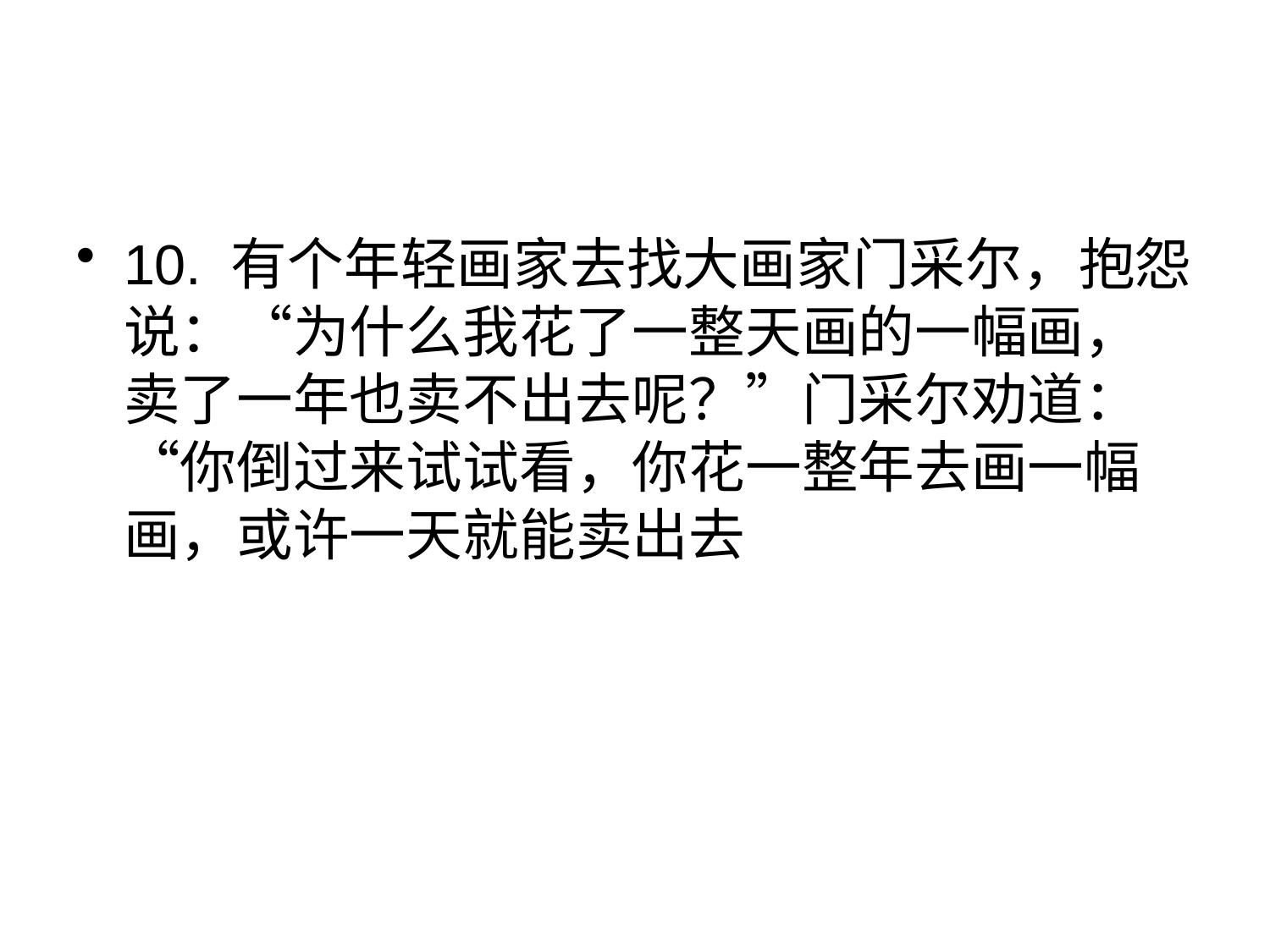

#
10. 有个年轻画家去找大画家门采尔，抱怨说：“为什么我花了一整天画的一幅画，卖了一年也卖不出去呢？”门采尔劝道：“你倒过来试试看，你花一整年去画一幅画，或许一天就能卖出去